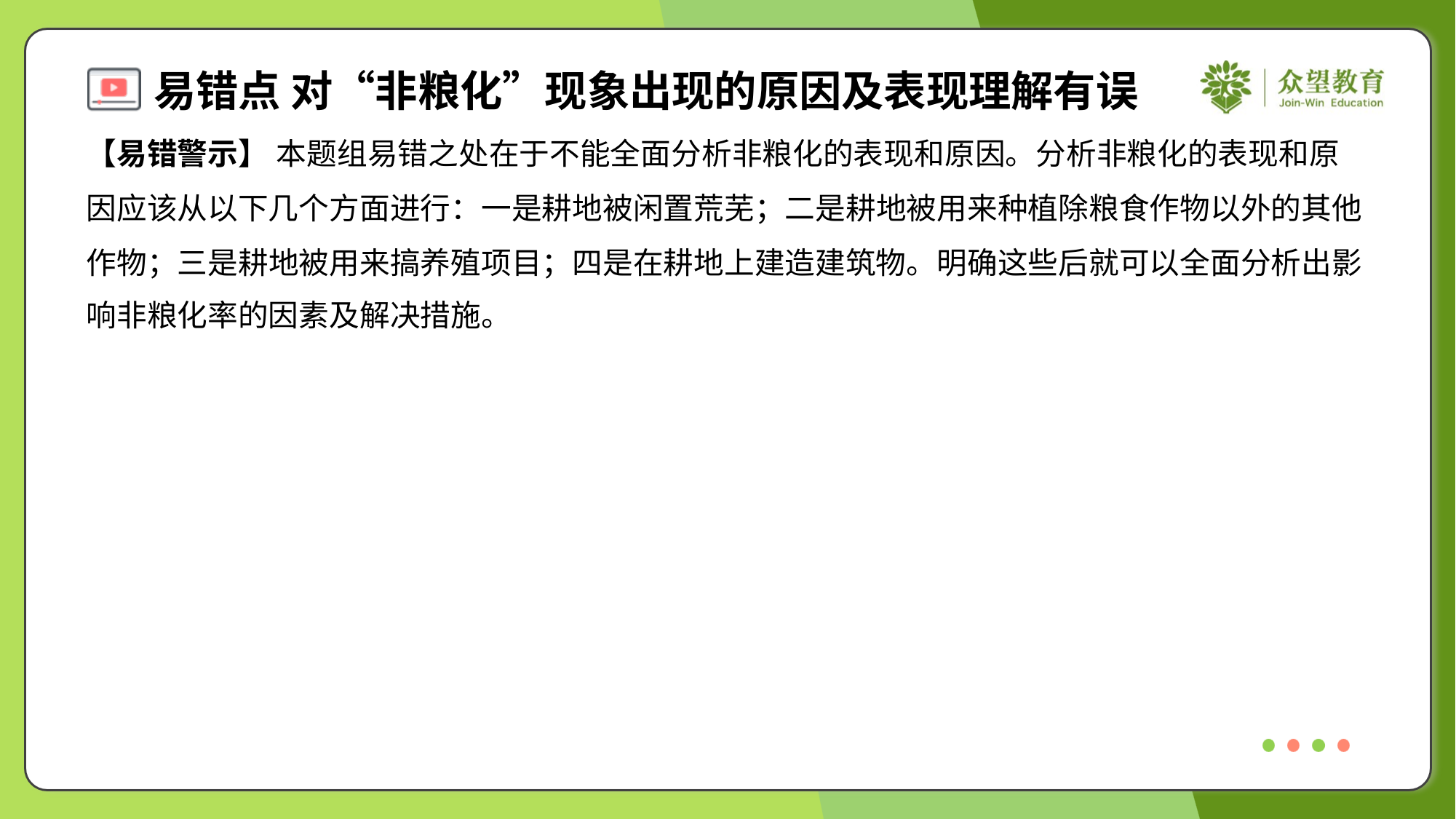

【易错警示】 本题组易错之处在于不能全面分析非粮化的表现和原因。分析非粮化的表现和原
因应该从以下几个方面进行：一是耕地被闲置荒芜；二是耕地被用来种植除粮食作物以外的其他
作物；三是耕地被用来搞养殖项目；四是在耕地上建造建筑物。明确这些后就可以全面分析出影
响非粮化率的因素及解决措施。